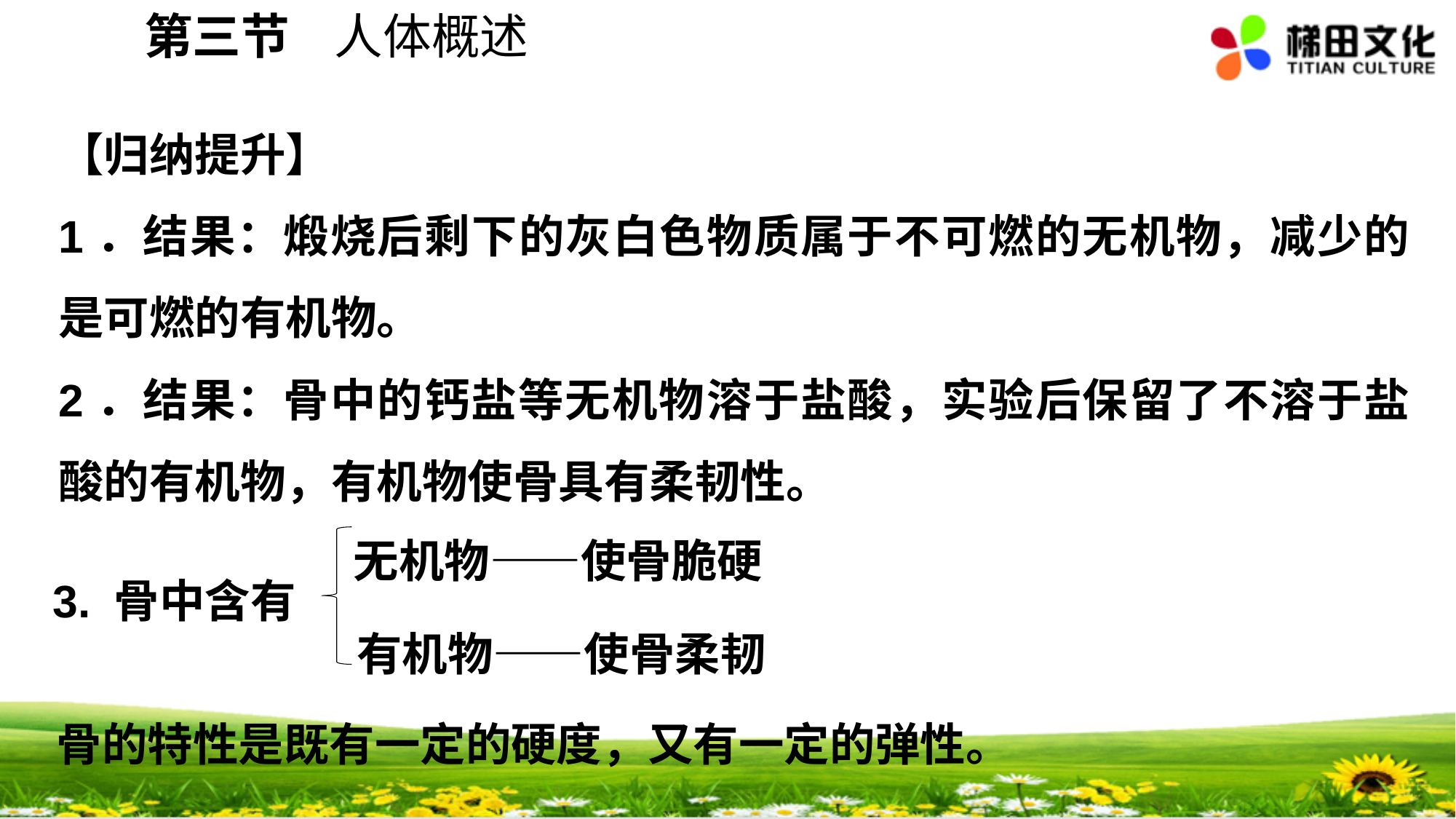

第三节    人体概述
【归纳提升】
1．结果：煅烧后剩下的灰白色物质属于不可燃的无机物，减少的是可燃的有机物。
2．结果：骨中的钙盐等无机物溶于盐酸，实验后保留了不溶于盐酸的有机物，有机物使骨具有柔韧性。
无机物——使骨脆硬

3. 骨中含有
有机物——使骨柔韧
骨的特性是既有一定的硬度，又有一定的弹性。